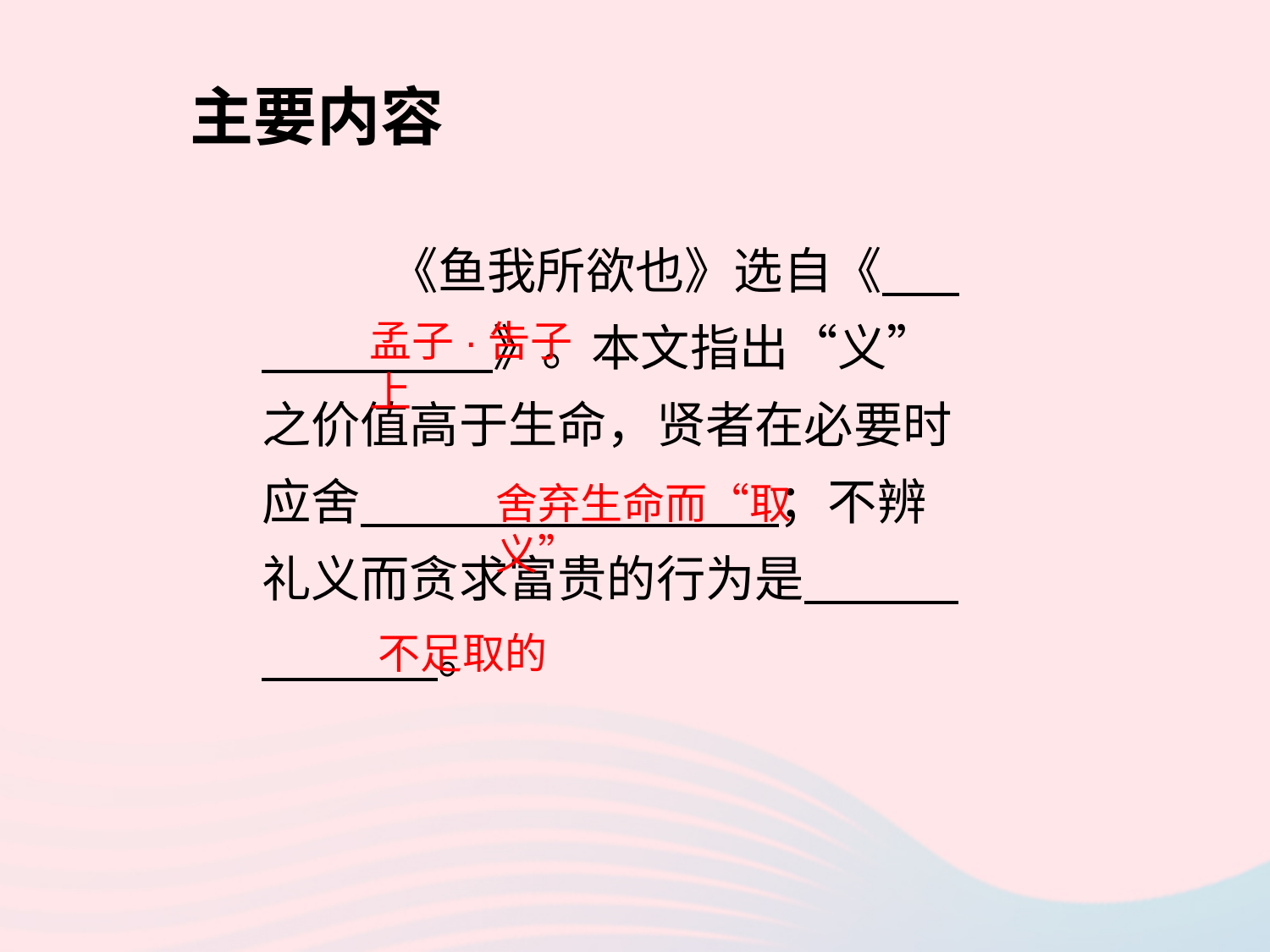

主要内容
	《鱼我所欲也》选自《                             》。本文指出“义”之价值高于生命，贤者在必要时应舍                                      ；不辨礼义而贪求富贵的行为是                               。
孟子·吿子上
舍弃生命而“取义”
不足取的